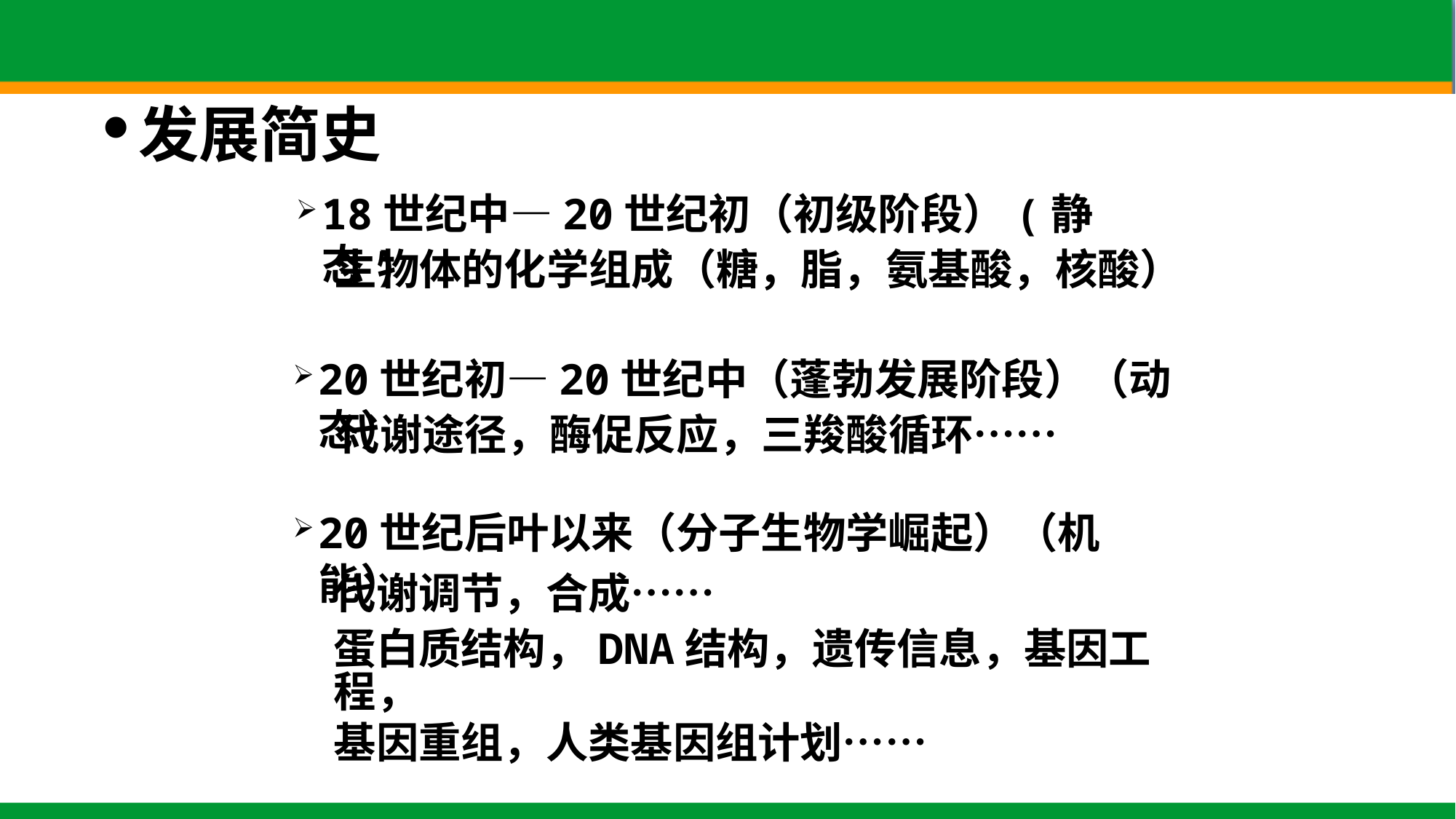

发展简史
18世纪中—20世纪初（初级阶段）(静态)
生物体的化学组成（糖，脂，氨基酸，核酸）
20世纪初—20世纪中（蓬勃发展阶段）（动态）
代谢途径，酶促反应，三羧酸循环……
20世纪后叶以来（分子生物学崛起）（机能）
代谢调节，合成……
蛋白质结构，DNA结构，遗传信息，基因工程，
基因重组，人类基因组计划……